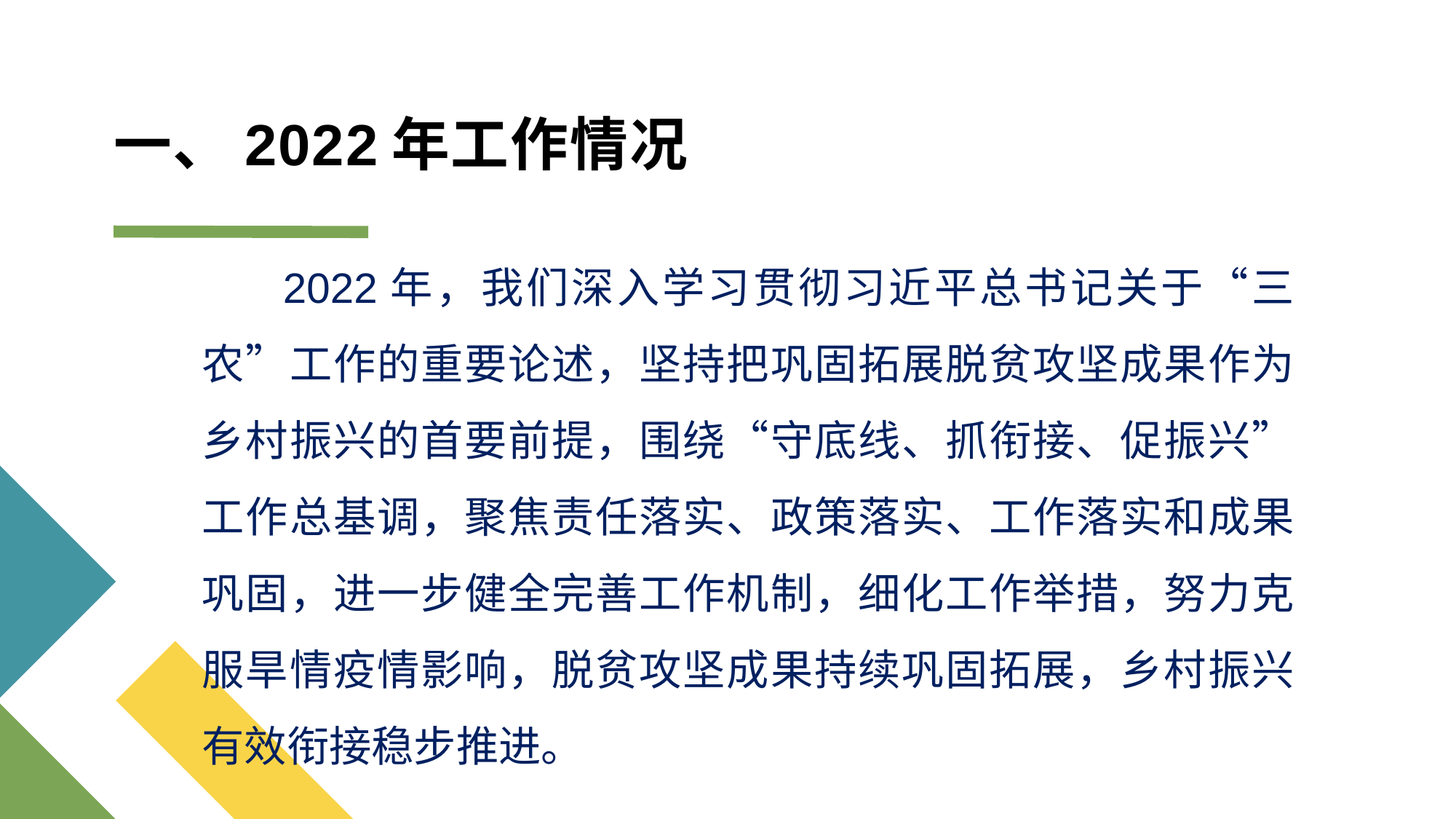

# 一、2022年工作情况
  2022年，我们深入学习贯彻习近平总书记关于“三农”工作的重要论述，坚持把巩固拓展脱贫攻坚成果作为乡村振兴的首要前提，围绕“守底线、抓衔接、促振兴”工作总基调，聚焦责任落实、政策落实、工作落实和成果巩固，进一步健全完善工作机制，细化工作举措，努力克服旱情疫情影响，脱贫攻坚成果持续巩固拓展，乡村振兴有效衔接稳步推进。